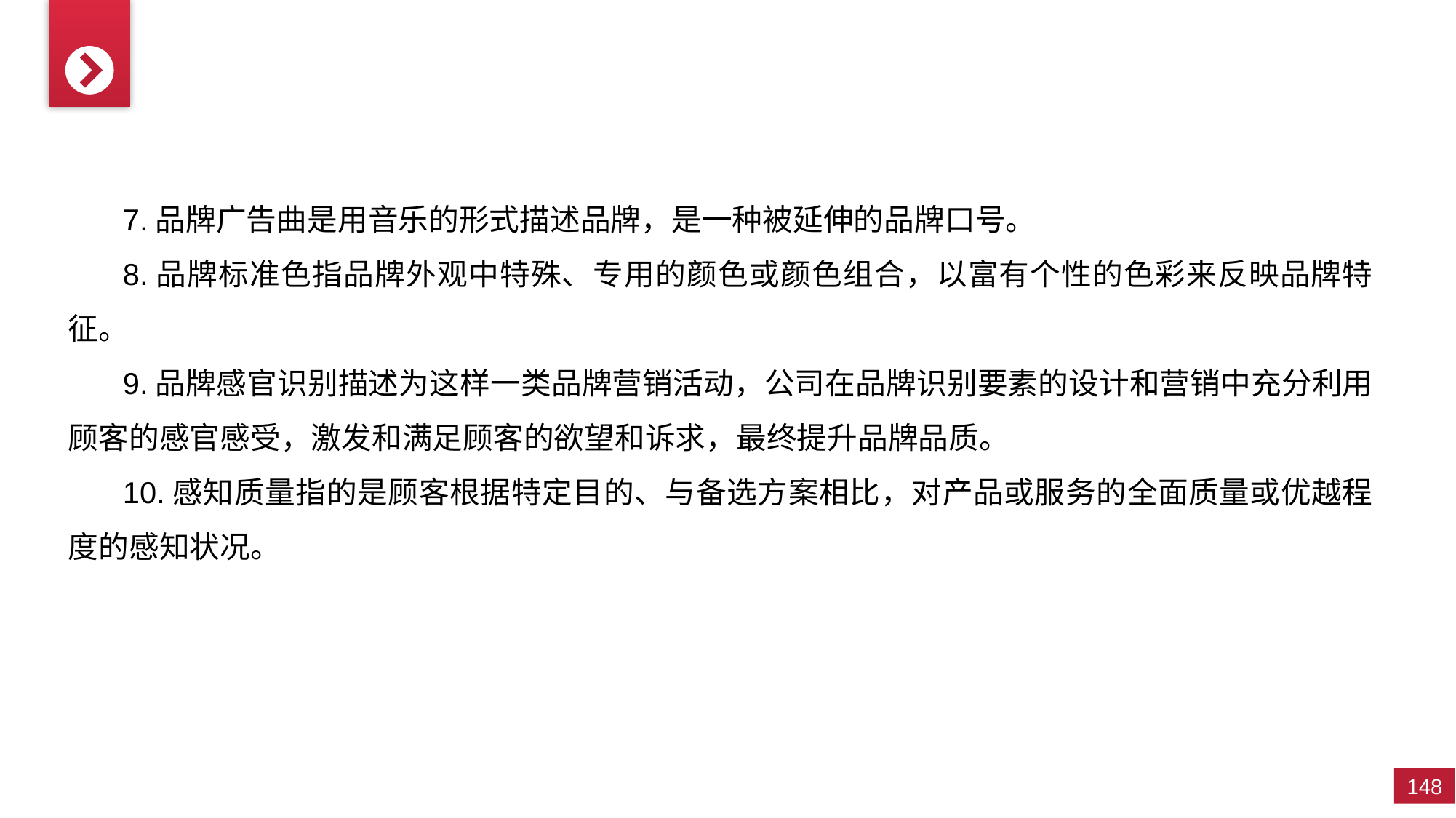

7.品牌广告曲是用音乐的形式描述品牌，是一种被延伸的品牌口号。
8.品牌标准色指品牌外观中特殊、专用的颜色或颜色组合，以富有个性的色彩来反映品牌特征。
9.品牌感官识别描述为这样一类品牌营销活动，公司在品牌识别要素的设计和营销中充分利用顾客的感官感受，激发和满足顾客的欲望和诉求，最终提升品牌品质。
10.感知质量指的是顾客根据特定目的、与备选方案相比，对产品或服务的全面质量或优越程度的感知状况。